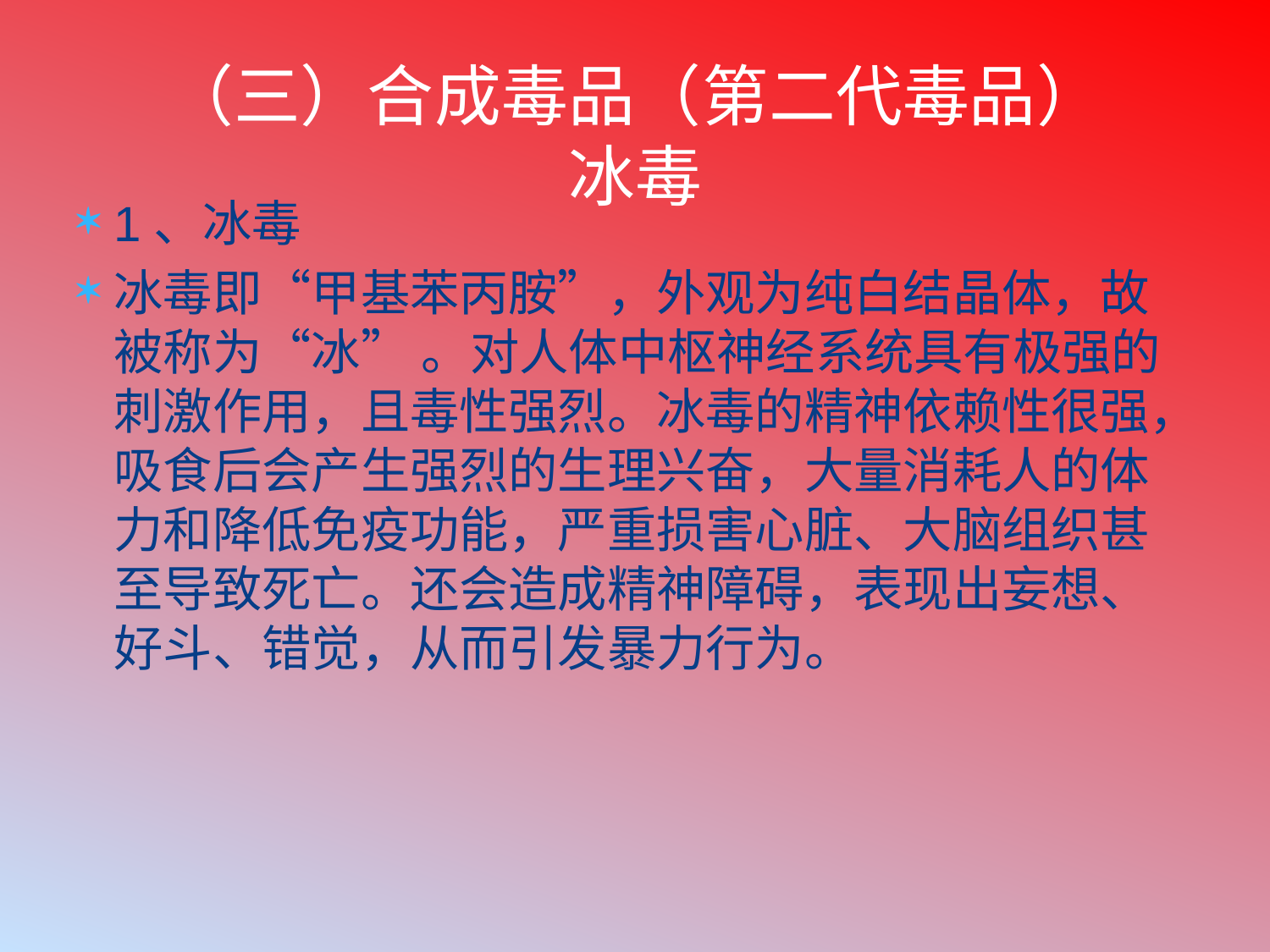

# （三）合成毒品（第二代毒品） 冰毒
1、冰毒
冰毒即“甲基苯丙胺”，外观为纯白结晶体，故被称为“冰” 。对人体中枢神经系统具有极强的刺激作用，且毒性强烈。冰毒的精神依赖性很强，吸食后会产生强烈的生理兴奋，大量消耗人的体力和降低免疫功能，严重损害心脏、大脑组织甚至导致死亡。还会造成精神障碍，表现出妄想、好斗、错觉，从而引发暴力行为。